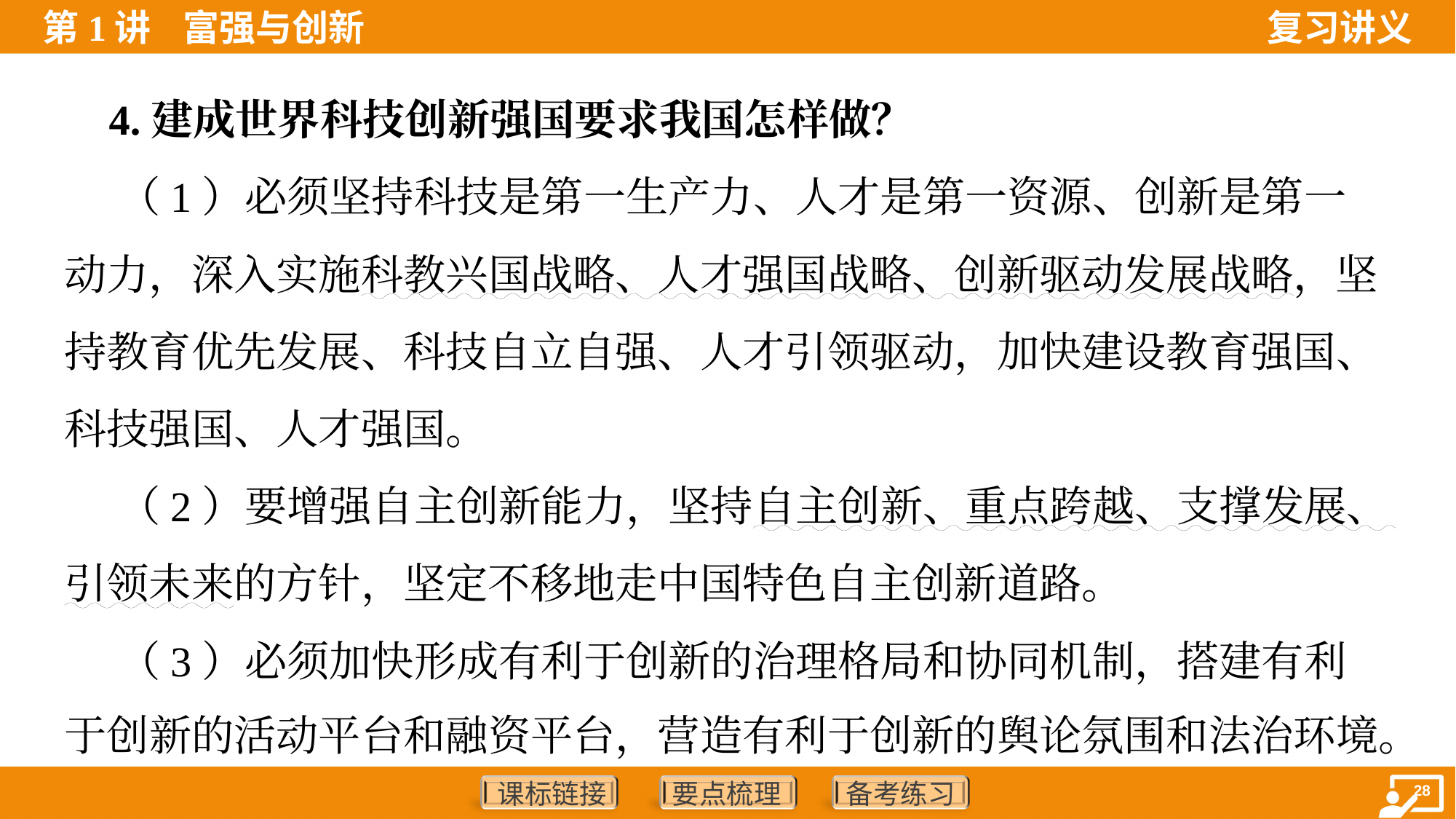

4.建成世界科技创新强国要求我国怎样做？
    （1）必须坚持科技是第一生产力、人才是第一资源、创新是第一
动力，深入实施科教兴国战略、人才强国战略、创新驱动发展战略，坚
持教育优先发展、科技自立自强、人才引领驱动，加快建设教育强国、
科技强国、人才强国。
    （2）要增强自主创新能力，坚持自主创新、重点跨越、支撑发展、
引领未来的方针，坚定不移地走中国特色自主创新道路。
    （3）必须加快形成有利于创新的治理格局和协同机制，搭建有利
于创新的活动平台和融资平台，营造有利于创新的舆论氛围和法治环境。